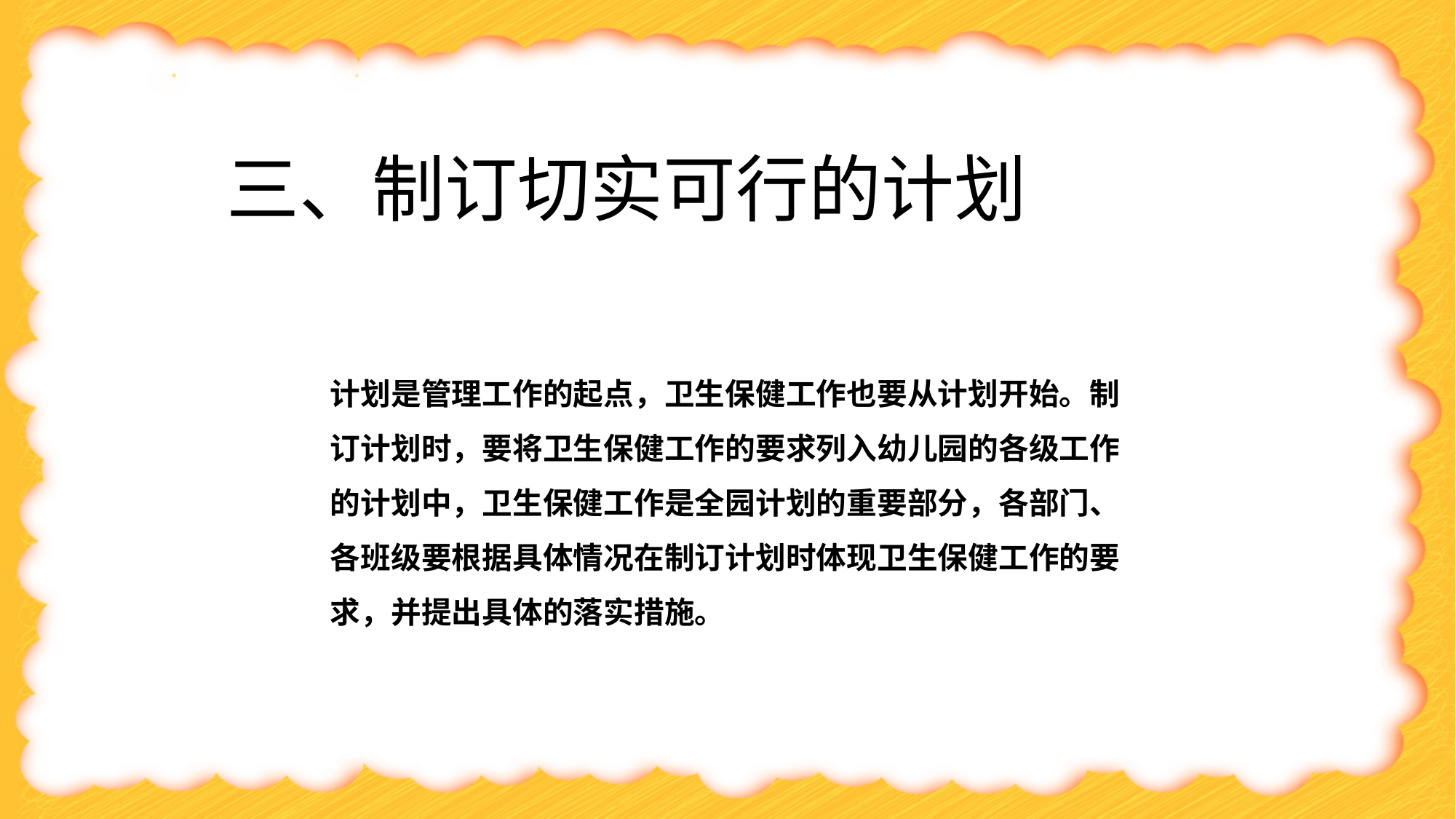

三、制订切实可行的计划
计划是管理工作的起点，卫生保健工作也要从计划开始。制订计划时，要将卫生保健工作的要求列入幼儿园的各级工作的计划中，卫生保健工作是全园计划的重要部分，各部门、各班级要根据具体情况在制订计划时体现卫生保健工作的要求，并提出具体的落实措施。